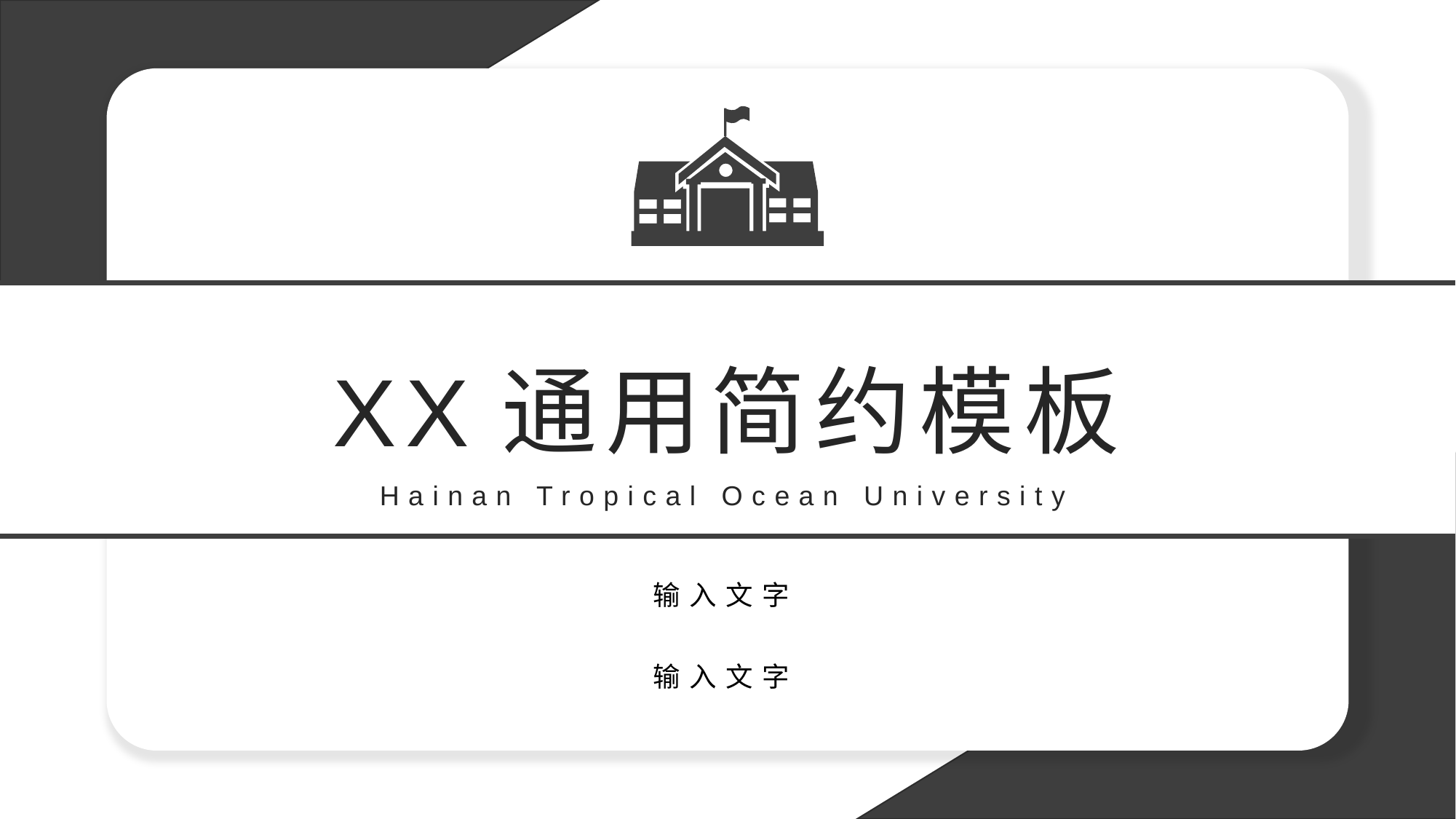

XX通用简约模板
Hainan Tropical Ocean University
输入文字
输入文字